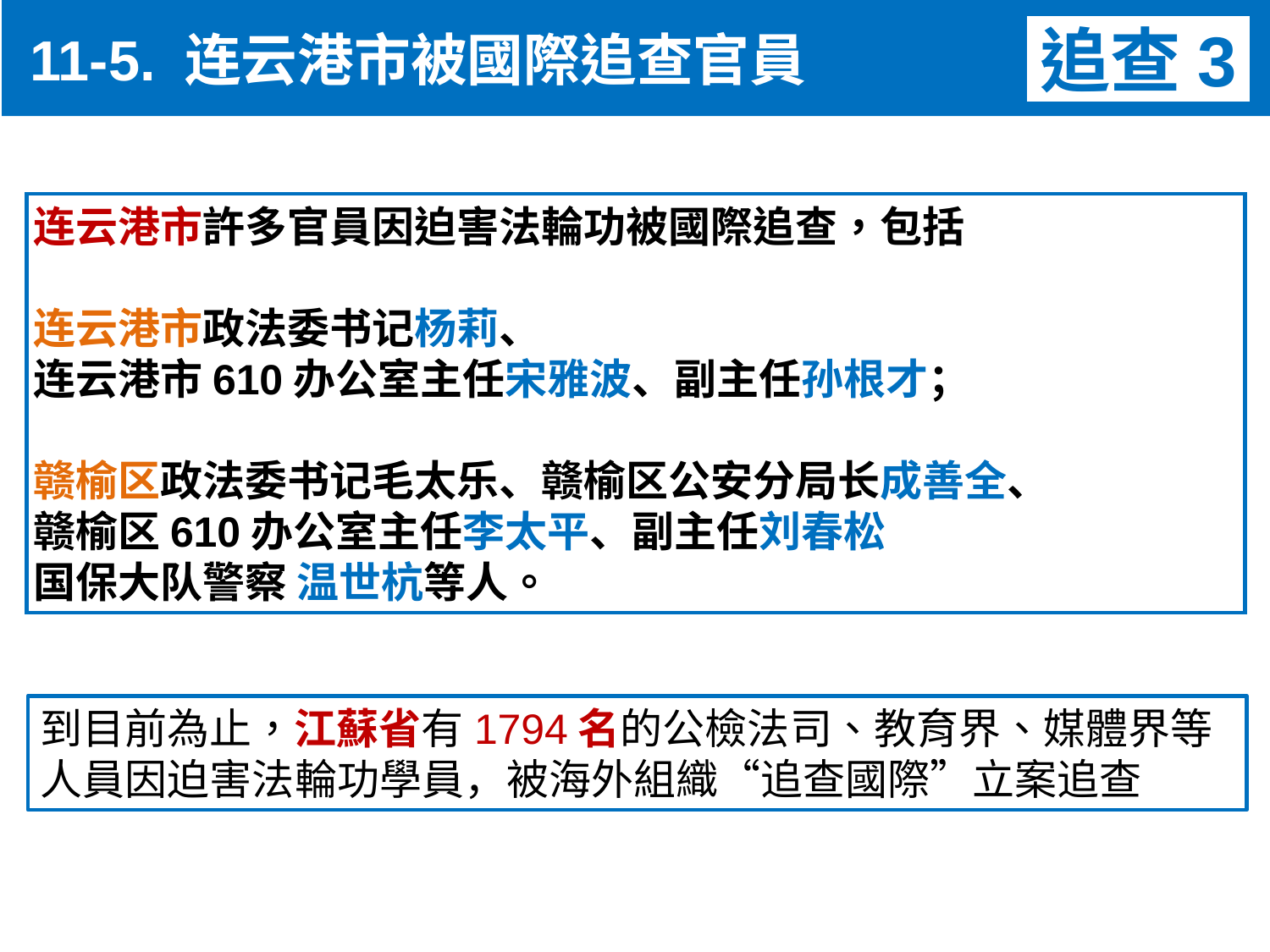

11-5. 连云港市被國際追查官員
追查3
连云港市許多官員因迫害法輪功被國際追查，包括

连云港市政法委书记杨莉、
连云港市610办公室主任宋雅波、副主任孙根才；

赣榆区政法委书记毛太乐、赣榆区公安分局长成善全、
赣榆区610办公室主任李太平、副主任刘春松
国保大队警察 温世杭等人。
到目前為止，江蘇省有1794名的公檢法司、教育界、媒體界等人員因迫害法輪功學員，被海外組織“追查國際”立案追查